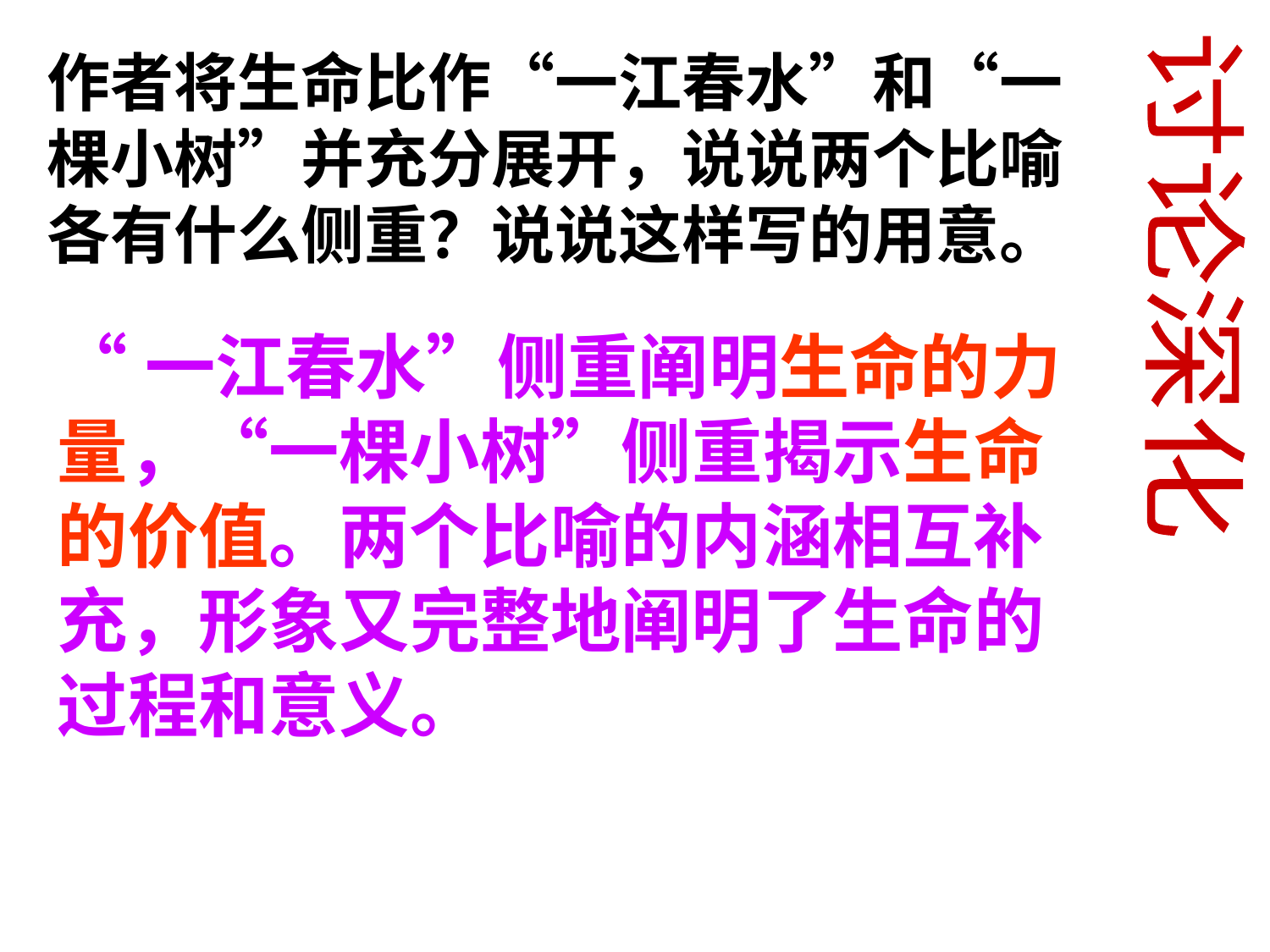

作者将生命比作“一江春水”和“一棵小树”并充分展开，说说两个比喻各有什么侧重？说说这样写的用意。
讨论深化
“一江春水”侧重阐明生命的力量，“一棵小树”侧重揭示生命的价值。两个比喻的内涵相互补充，形象又完整地阐明了生命的过程和意义。